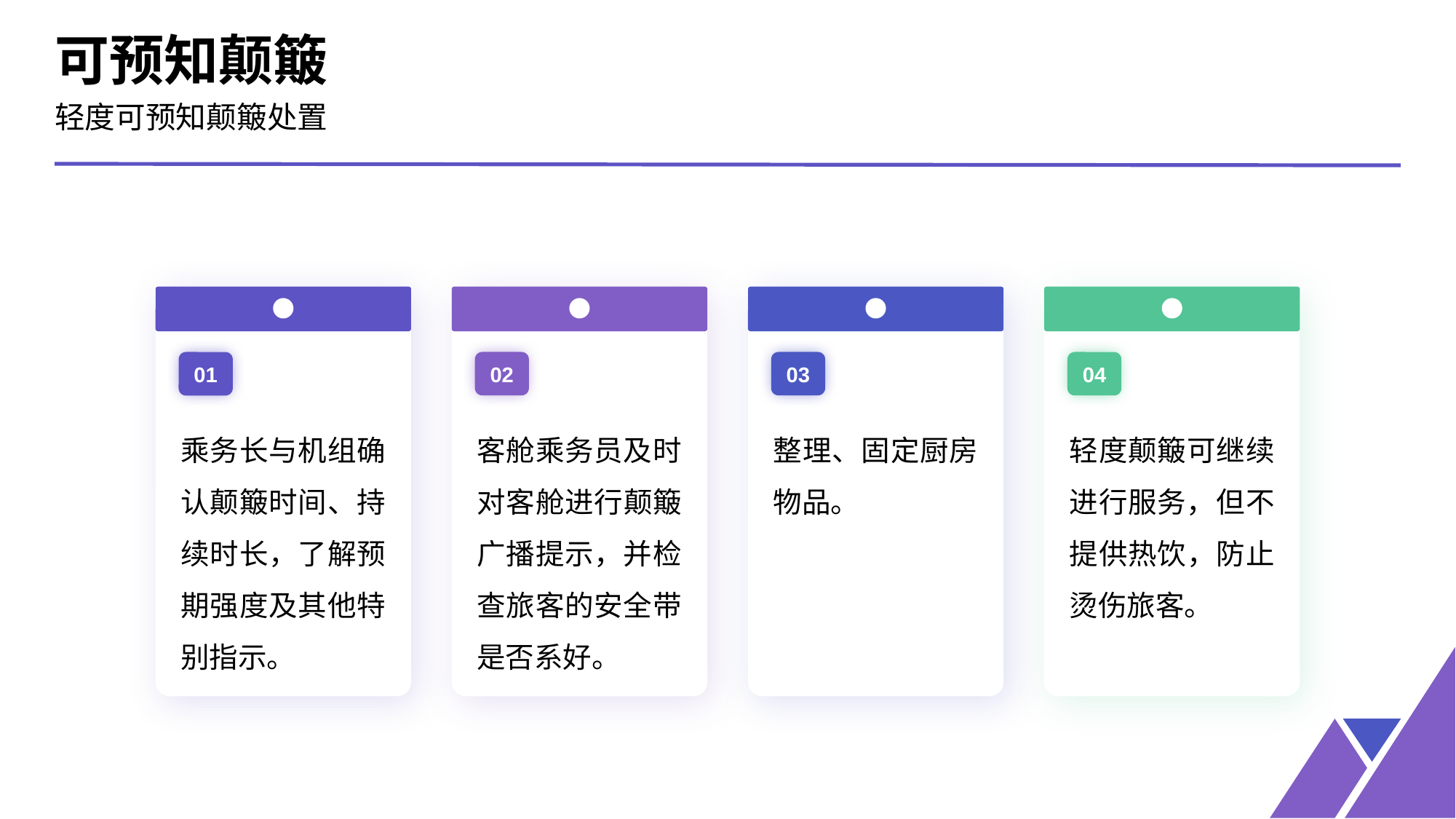

可预知颠簸
轻度可预知颠簸处置

04
01
02
03
轻度颠簸可继续进行服务，但不提供热饮，防止烫伤旅客。
乘务长与机组确认颠簸时间、持续时长，了解预期强度及其他特别指示。
客舱乘务员及时对客舱进行颠簸广播提示，并检查旅客的安全带是否系好。
整理、固定厨房物品。